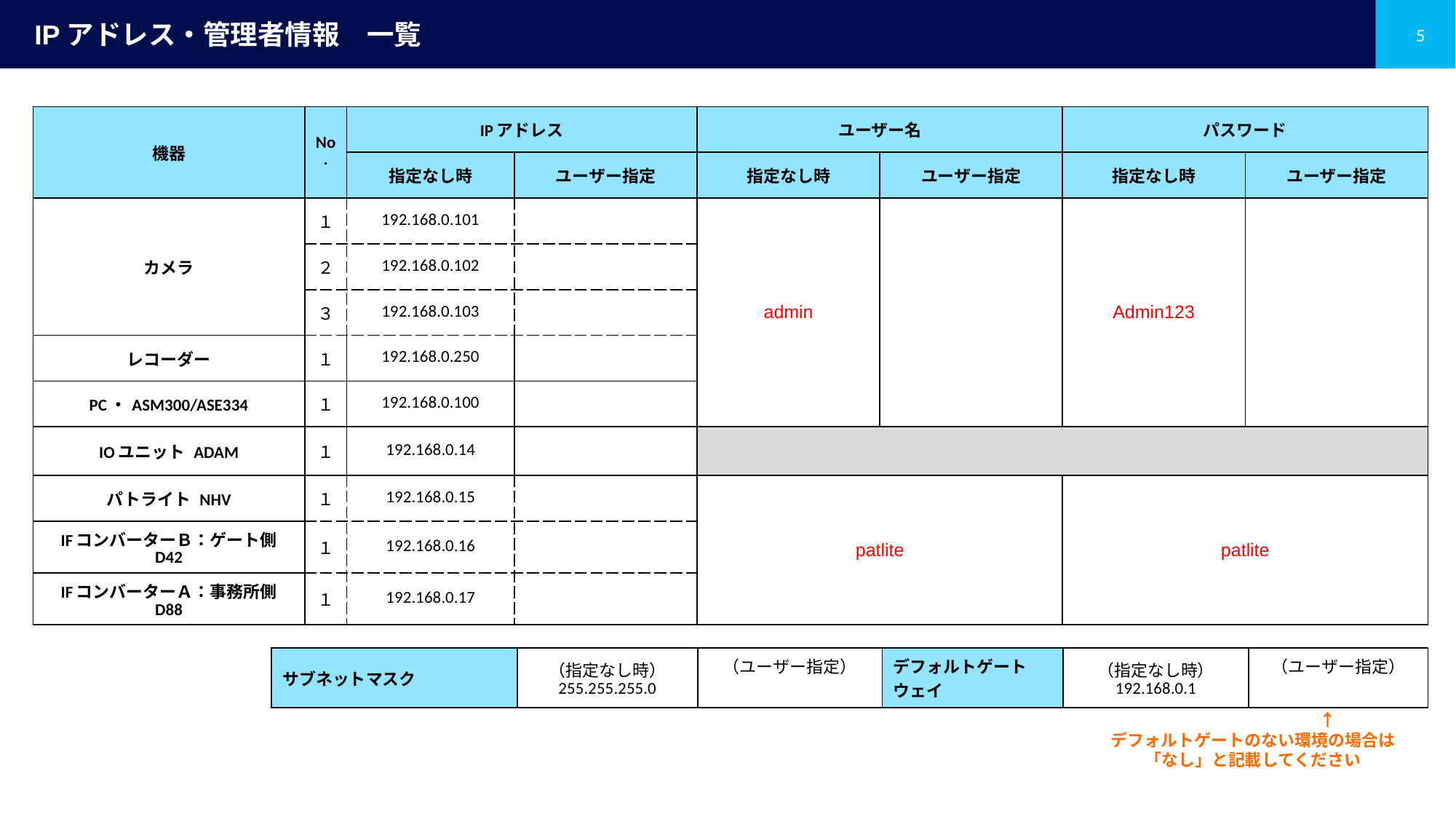

# IPアドレス・管理者情報　一覧
| 機器 | No. | IPアドレス |  | ユーザー名 |  | パスワード |  |
| --- | --- | --- | --- | --- | --- | --- | --- |
|  |  | 指定なし時 | ユーザー指定 | 指定なし時 | ユーザー指定 | 指定なし時 | ユーザー指定 |
| カメラ | １ | 192.168.0.101 |  | admin |  | Admin123 |  |
|  | ２ | 192.168.0.102 |  |  |  |  |  |
|  | ３ | 192.168.0.103 |  |  |  |  |  |
| レコーダー | １ | 192.168.0.250 |  |  |  |  |  |
| PC・ASM300/ASE334 | １ | 192.168.0.100 |  |  |  |  |  |
| IOユニット ADAM | １ | 192.168.0.14 |  |  |  |  |  |
| パトライト NHV | １ | 192.168.0.15 |  | patlite |  | patlite |  |
| IFコンバーターＢ：ゲート側 D42 | １ | 192.168.0.16 |  |  |  |  |  |
| IFコンバーターＡ：事務所側 D88 | １ | 192.168.0.17 |  |  |  |  |  |
| サブネットマスク | （指定なし時） 255.255.255.0 | （ユーザー指定） | デフォルトゲートウェイ | （指定なし時） 192.168.0.1 | （ユーザー指定） |
| --- | --- | --- | --- | --- | --- |
　　　　　　　　　↑
デフォルトゲートのない環境の場合は「なし」と記載してください